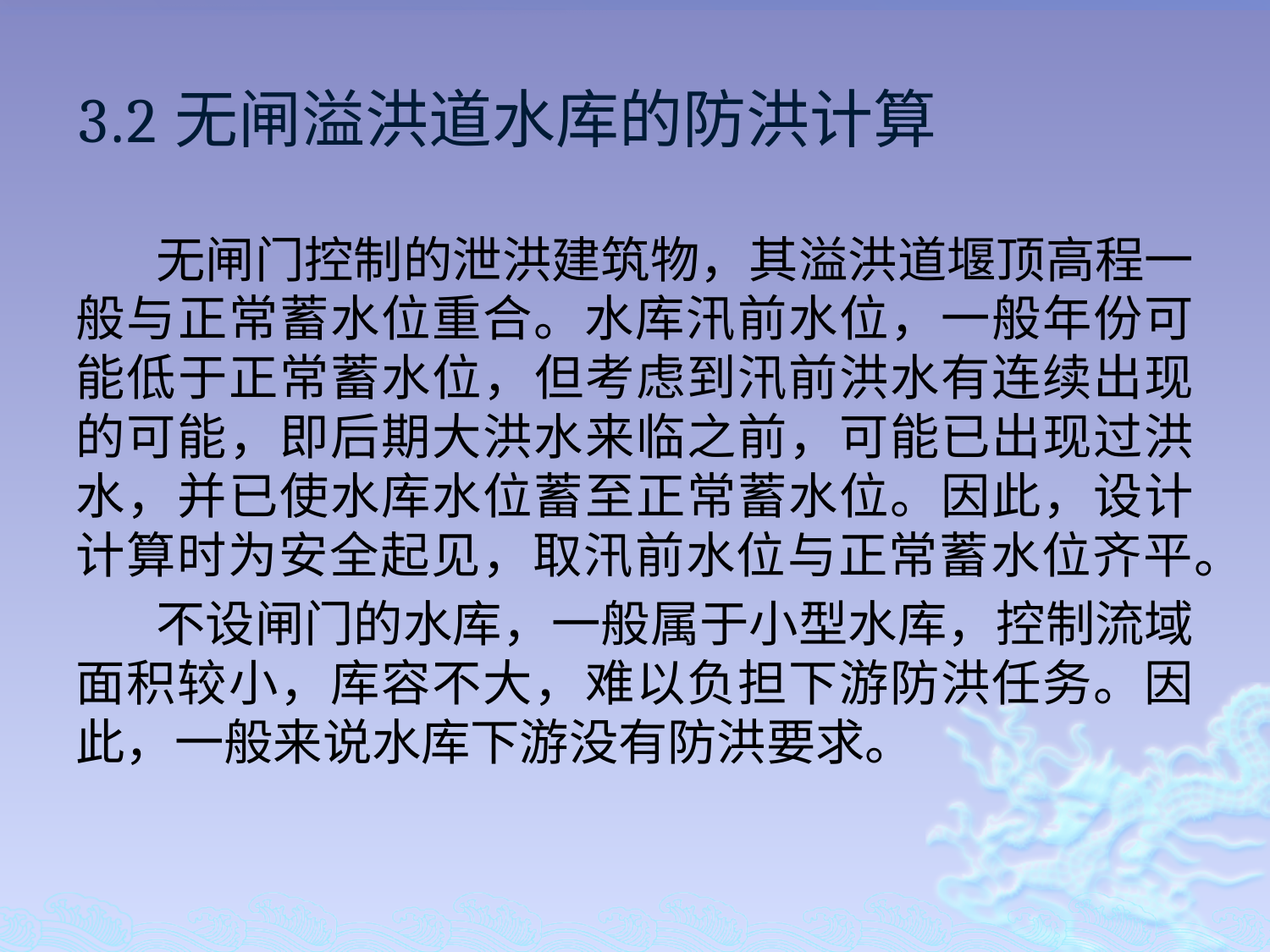

# 3.2无闸溢洪道水库的防洪计算
无闸门控制的泄洪建筑物，其溢洪道堰顶高程一般与正常蓄水位重合。水库汛前水位，一般年份可能低于正常蓄水位，但考虑到汛前洪水有连续出现的可能，即后期大洪水来临之前，可能已出现过洪水，并已使水库水位蓄至正常蓄水位。因此，设计计算时为安全起见，取汛前水位与正常蓄水位齐平。
不设闸门的水库，一般属于小型水库，控制流域面积较小，库容不大，难以负担下游防洪任务。因此，一般来说水库下游没有防洪要求。